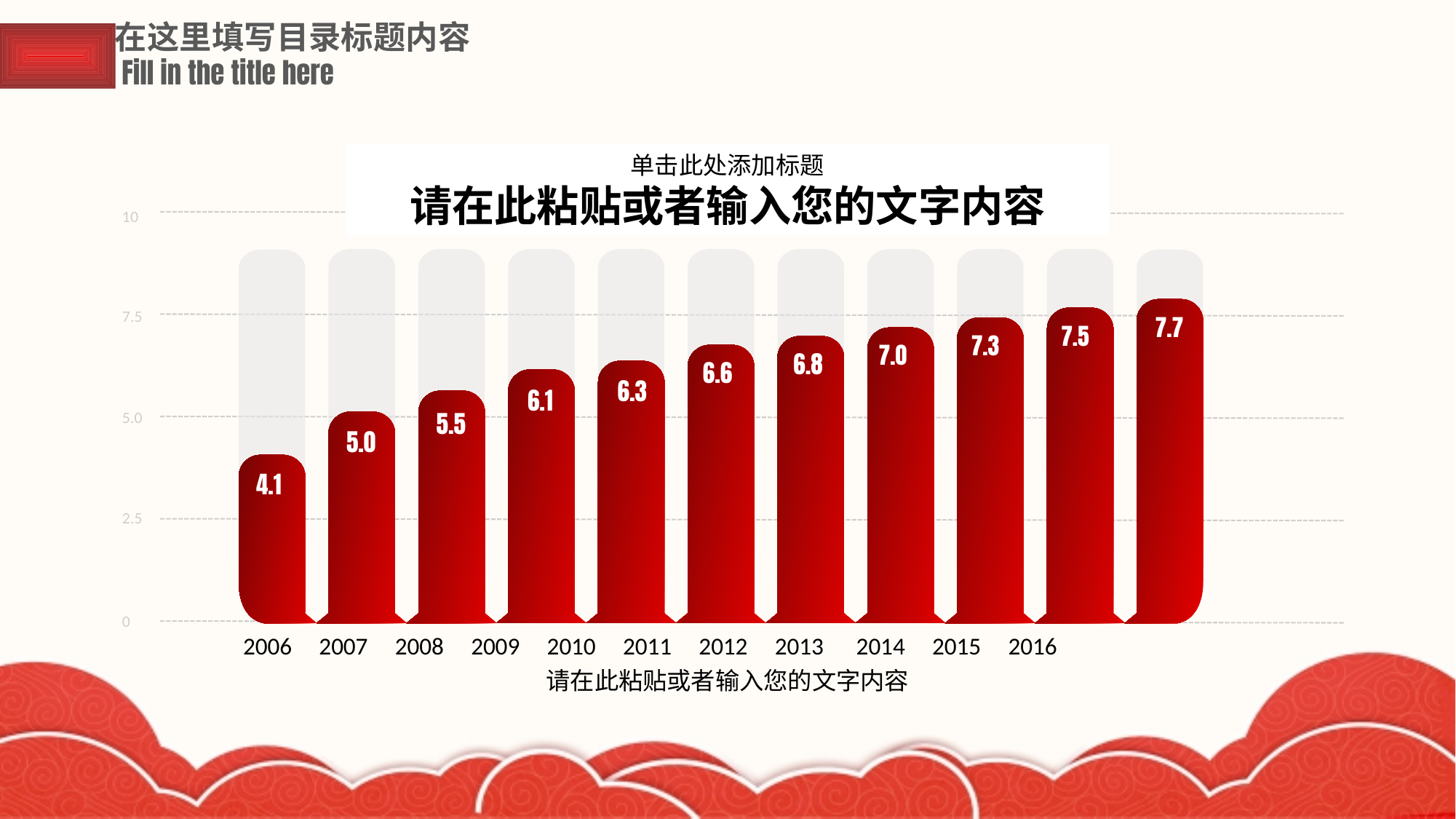

在这里填写目录标题内容

Fill in the title here
单击此处添加标题
请在此粘贴或者输入您的文字内容
10

7.7
7.5

7.3

7.0
6.8

6.6

6.3
6.1

5.5

5.0

4.1
2006     2007     2008     2009     2010     2011     2012     2013      2014     2015     2016
7.5
5.0
2.5
0
请在此粘贴或者输入您的文字内容